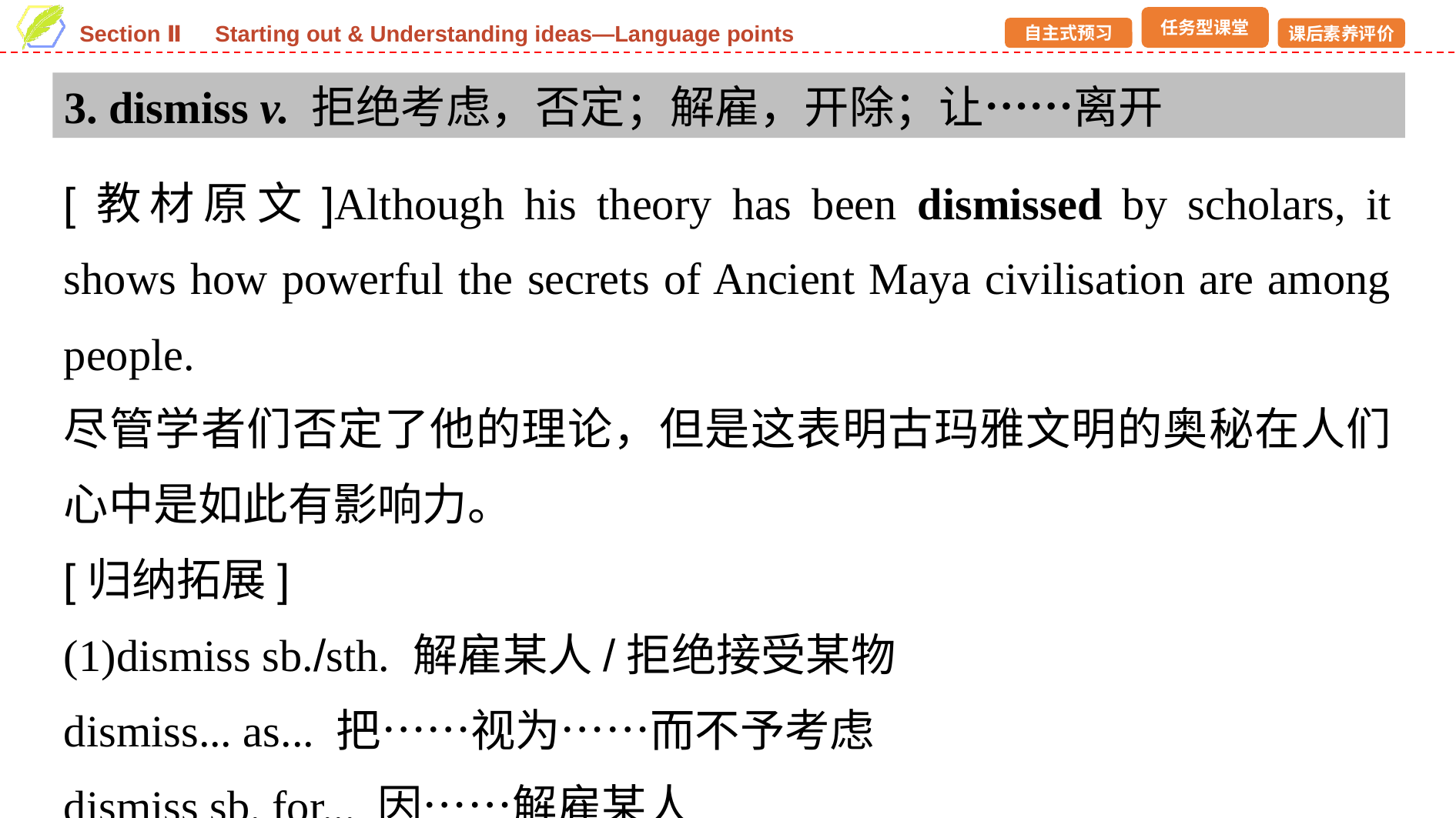

3. dismiss v. 拒绝考虑，否定；解雇，开除；让……离开
[教材原文]Although his theory has been dismissed by scholars, it shows how powerful the secrets of Ancient Maya civilisation are among people.
尽管学者们否定了他的理论，但是这表明古玛雅文明的奥秘在人们心中是如此有影响力。
[归纳拓展]
(1)dismiss sb./sth. 解雇某人/拒绝接受某物
dismiss... as... 把……视为……而不予考虑
dismiss sb. for... 因……解雇某人